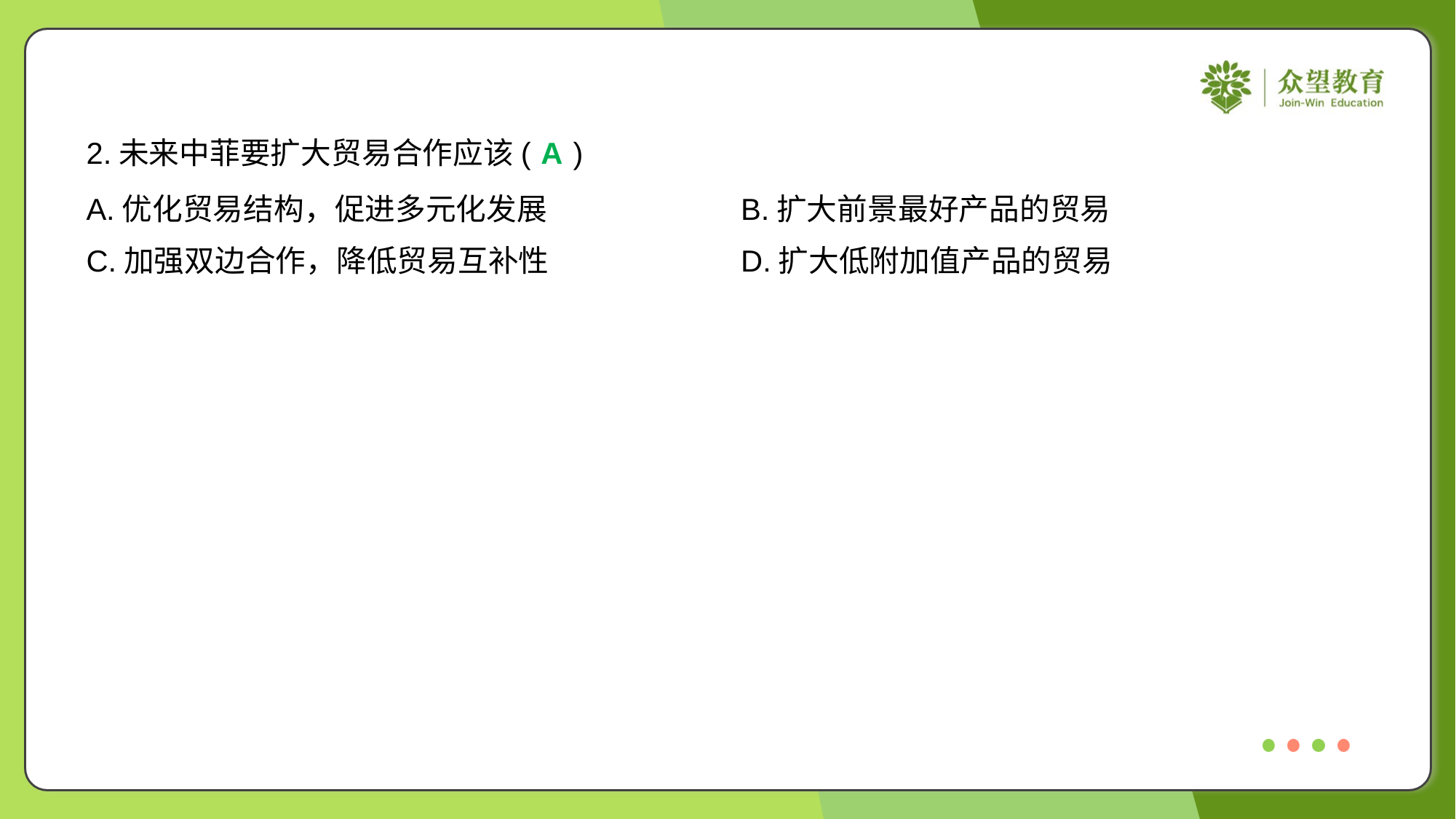

2.未来中菲要扩大贸易合作应该(     )
A
A.优化贸易结构，促进多元化发展	B.扩大前景最好产品的贸易
C.加强双边合作，降低贸易互补性	D.扩大低附加值产品的贸易